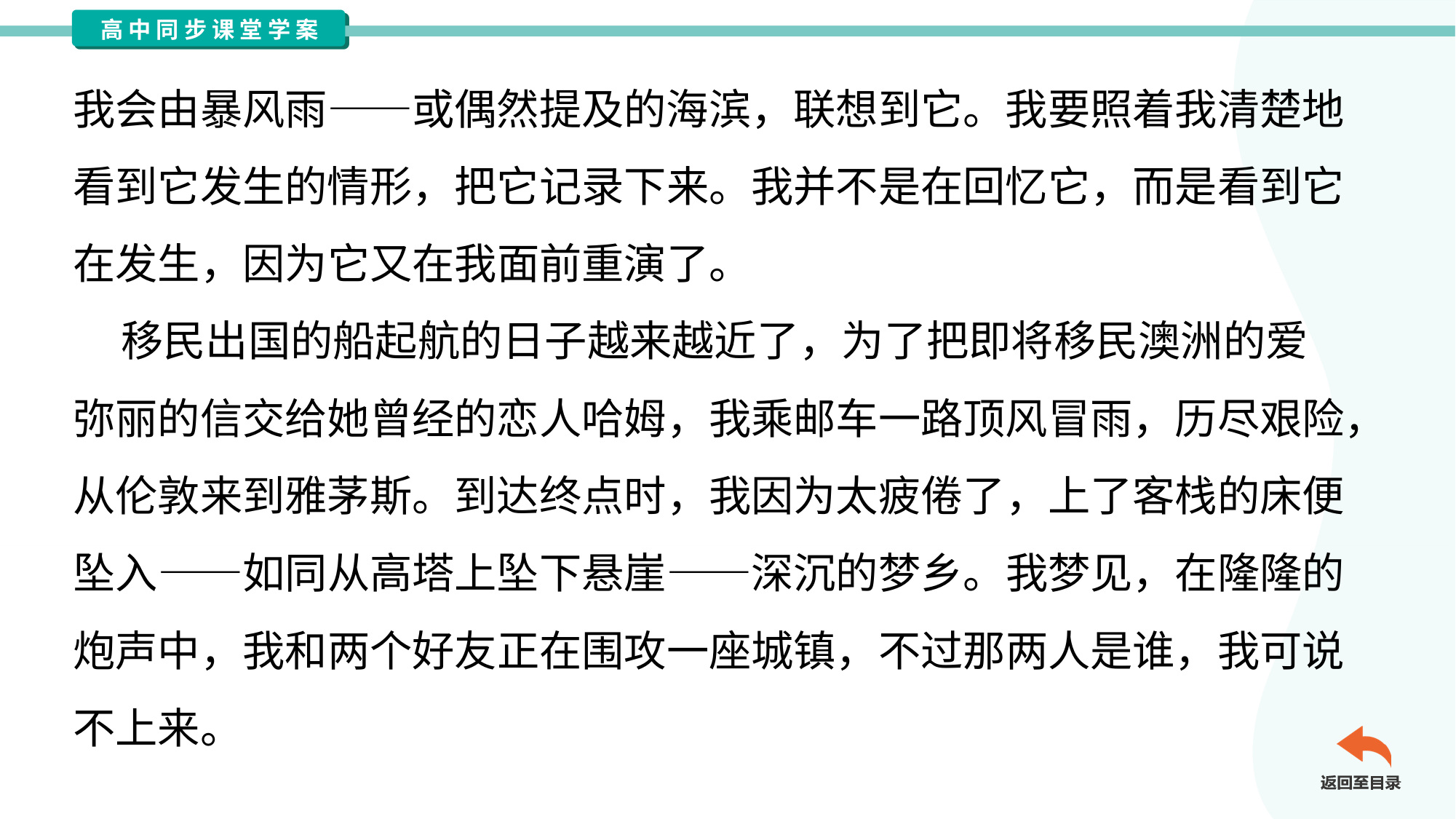

我会由暴风雨——或偶然提及的海滨，联想到它。我要照着我清楚地
看到它发生的情形，把它记录下来。我并不是在回忆它，而是看到它
在发生，因为它又在我面前重演了。
    移民出国的船起航的日子越来越近了，为了把即将移民澳洲的爱
弥丽的信交给她曾经的恋人哈姆，我乘邮车一路顶风冒雨，历尽艰险，
从伦敦来到雅茅斯。到达终点时，我因为太疲倦了，上了客栈的床便
坠入——如同从高塔上坠下悬崖——深沉的梦乡。我梦见，在隆隆的
炮声中，我和两个好友正在围攻一座城镇，不过那两人是谁，我可说
不上来。